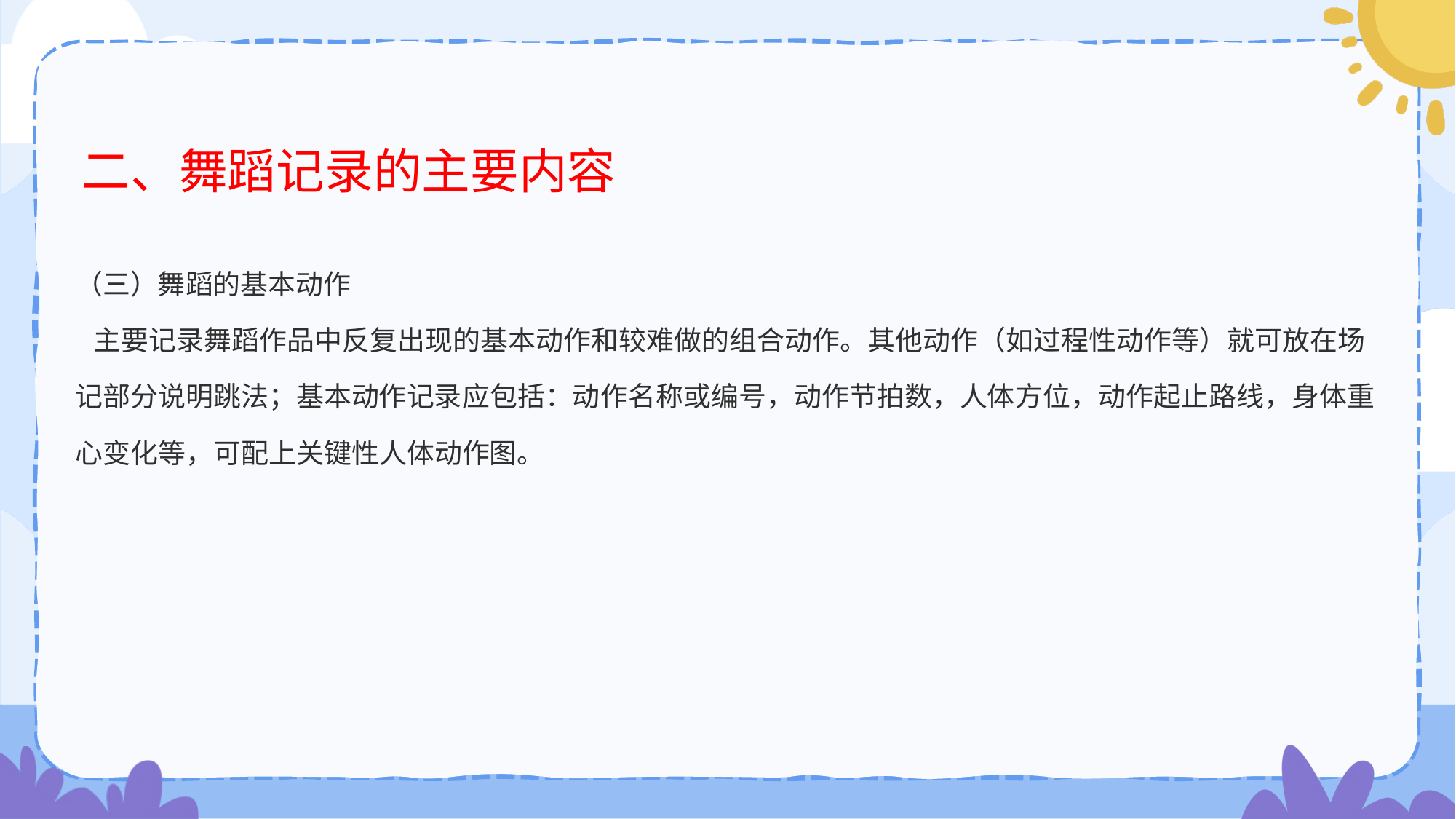

# 二、舞蹈记录的主要内容
（三）舞蹈的基本动作
   主要记录舞蹈作品中反复出现的基本动作和较难做的组合动作。其他动作（如过程性动作等）就可放在场记部分说明跳法；基本动作记录应包括：动作名称或编号，动作节拍数，人体方位，动作起止路线，身体重心变化等，可配上关键性人体动作图。